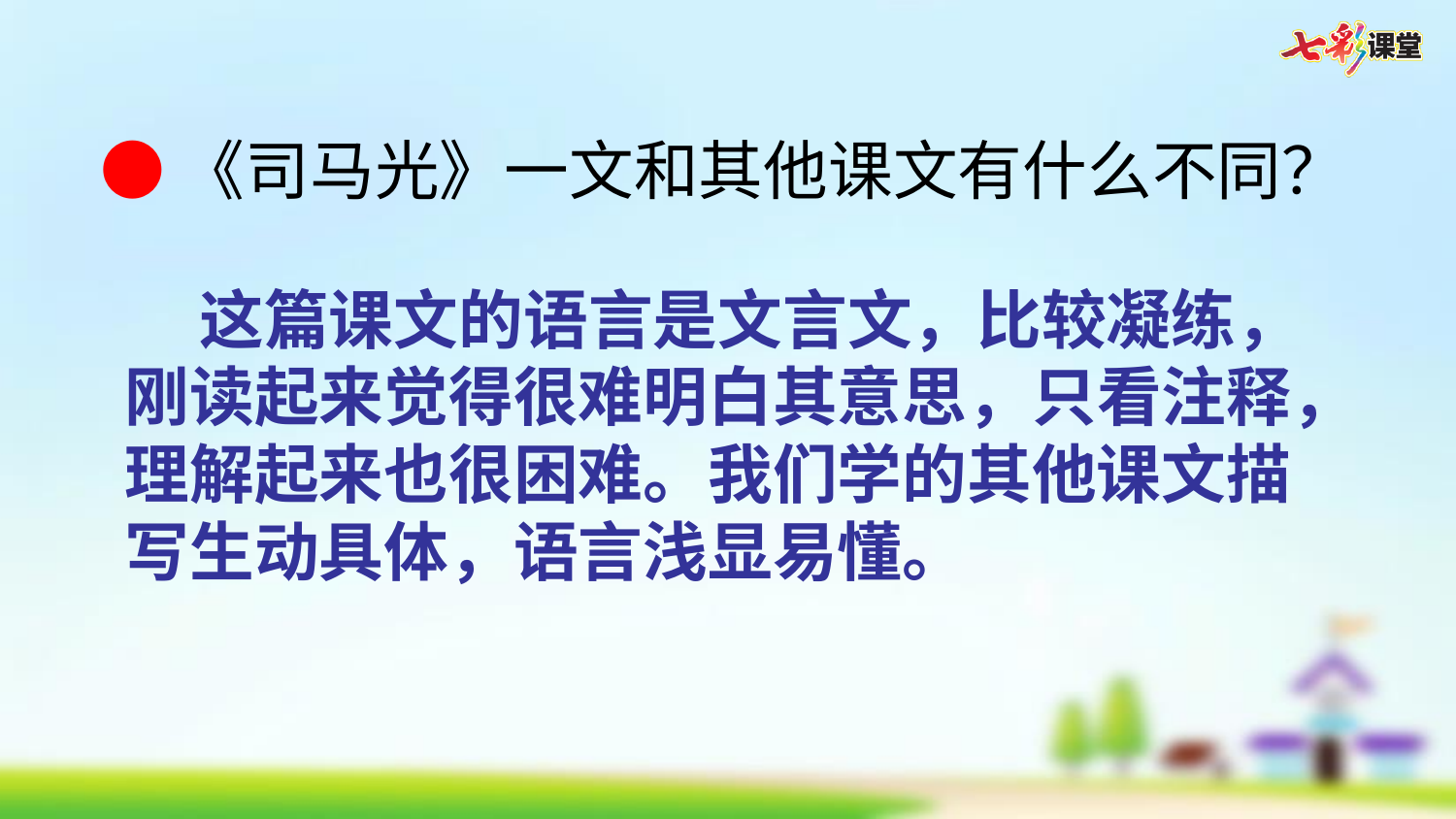

●《司马光》一文和其他课文有什么不同？
    这篇课文的语言是文言文，比较凝练，刚读起来觉得很难明白其意思，只看注释，理解起来也很困难。我们学的其他课文描写生动具体，语言浅显易懂。